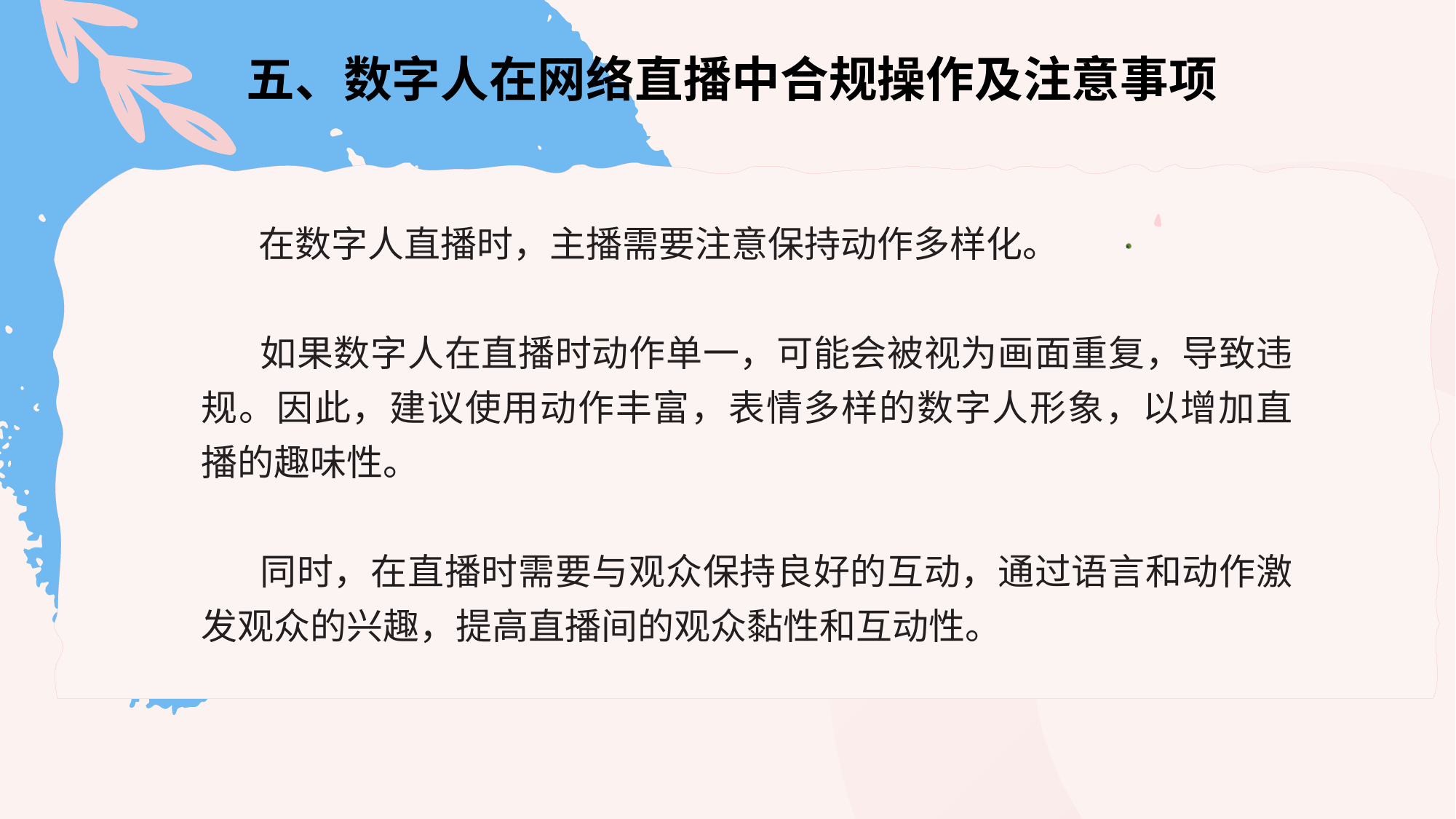

# 五、数字人在网络直播中合规操作及注意事项

  在数字人直播时，主播需要注意保持动作多样化。

  如果数字人在直播时动作单一，可能会被视为画面重复，导致违规。因此，建议使用动作丰富，表情多样的数字人形象，以增加直播的趣味性。

  同时，在直播时需要与观众保持良好的互动，通过语言和动作激发观众的兴趣，提高直播间的观众黏性和互动性。